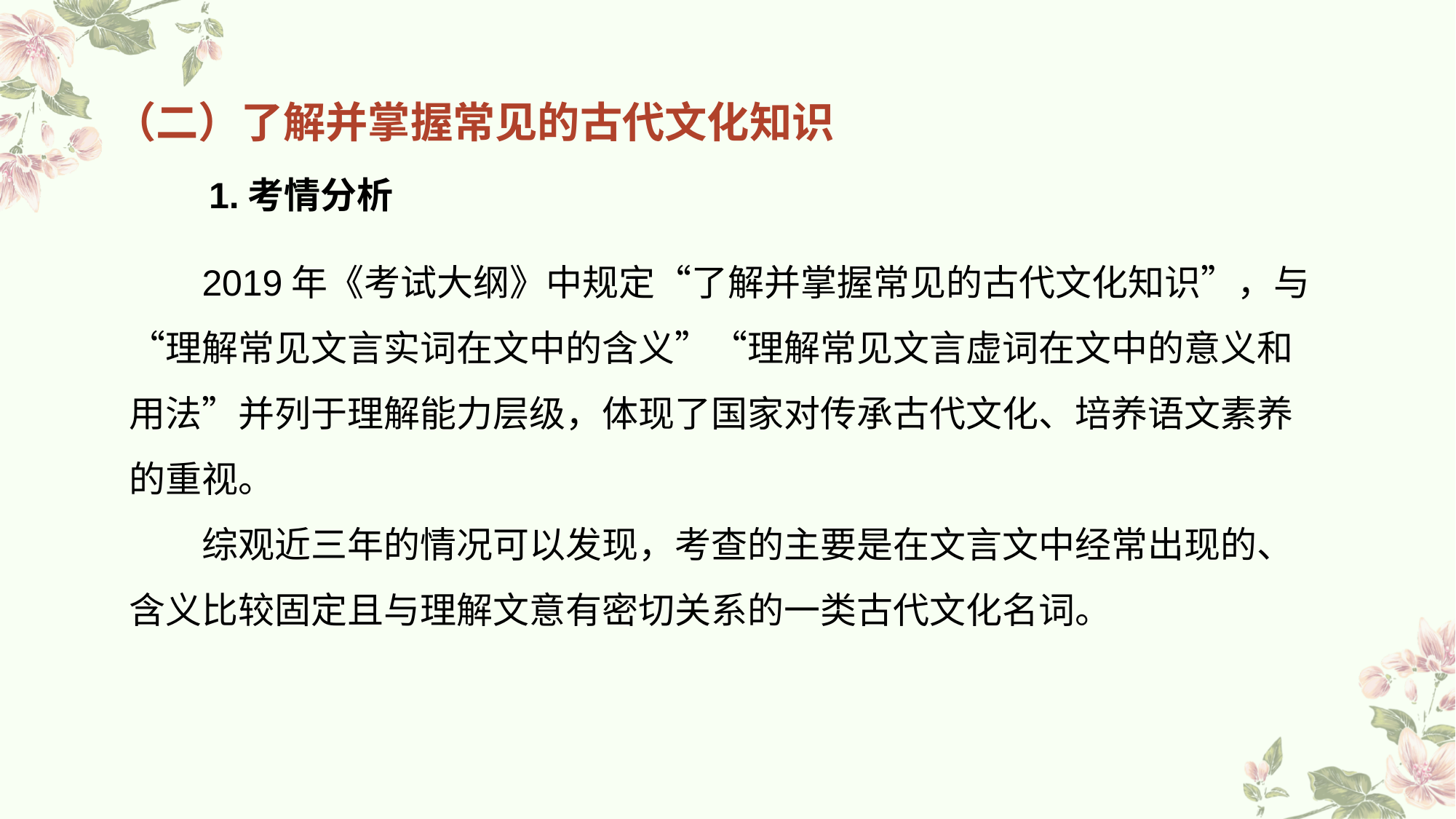

（二）了解并掌握常见的古代文化知识
# 1.考情分析
2019年《考试大纲》中规定“了解并掌握常见的古代文化知识”，与“理解常见文言实词在文中的含义”“理解常见文言虚词在文中的意义和用法”并列于理解能力层级，体现了国家对传承古代文化、培养语文素养的重视。
综观近三年的情况可以发现，考查的主要是在文言文中经常出现的、含义比较固定且与理解文意有密切关系的一类古代文化名词。